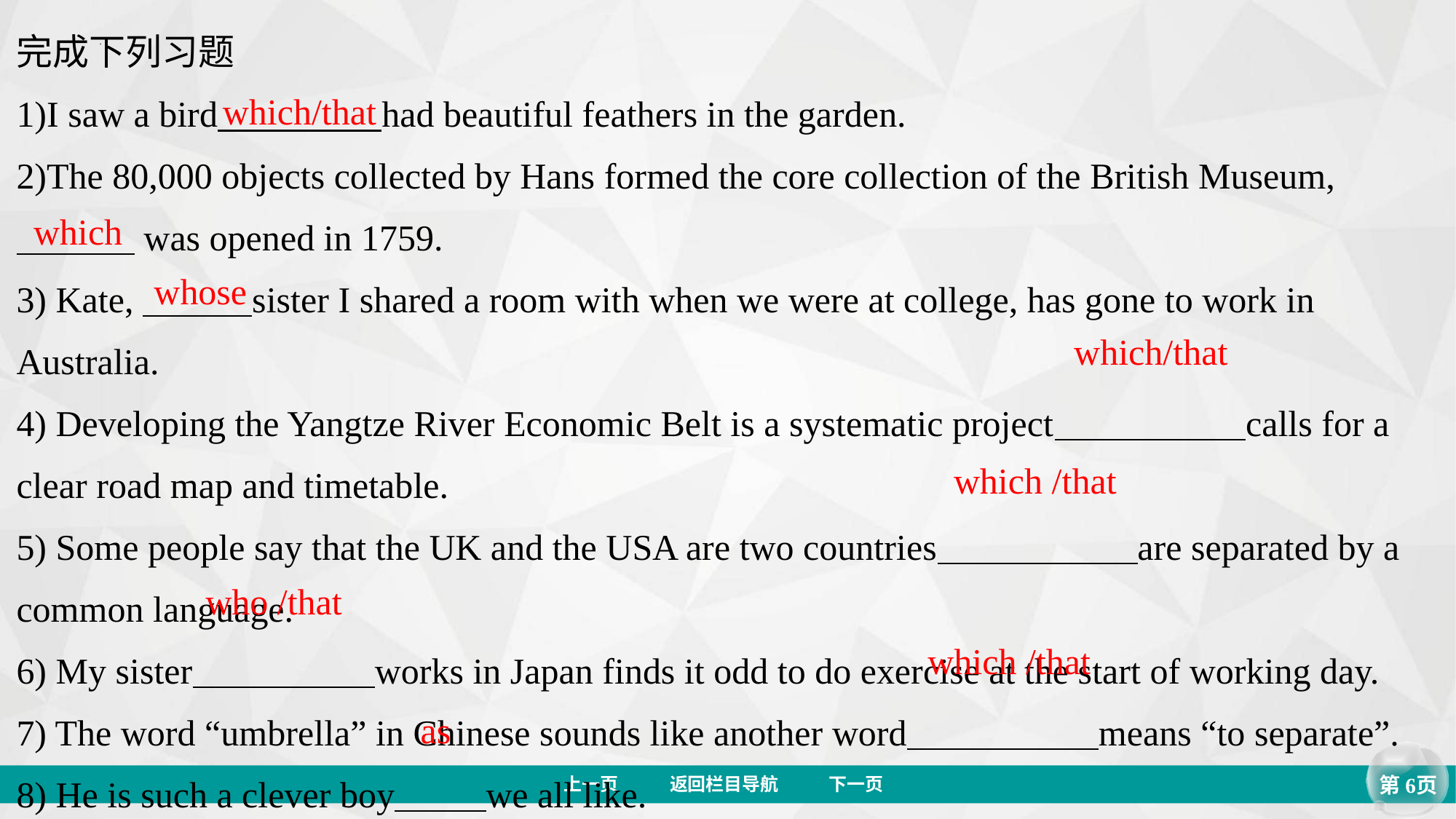

完成下列习题
1)I saw a bird                  had beautiful feathers in the garden.
2)The 80,000 objects collected by Hans formed the core collection of the British Museum,
              was opened in 1759.
3) Kate,             sister I shared a room with when we were at college, has gone to work in Australia.
4) Developing the Yangtze River Economic Belt is a systematic project                     calls for a clear road map and timetable.
5) Some people say that the UK and the USA are two countries                      are separated by a common language.
6) My sister                    works in Japan finds it odd to do exercise at the start of working day.
7) The word “umbrella” in Chinese sounds like another word                     means “to separate”.
8) He is such a clever boy          we all like.
which/that
which
whose
which/that
which /that
who /that
which /that
as